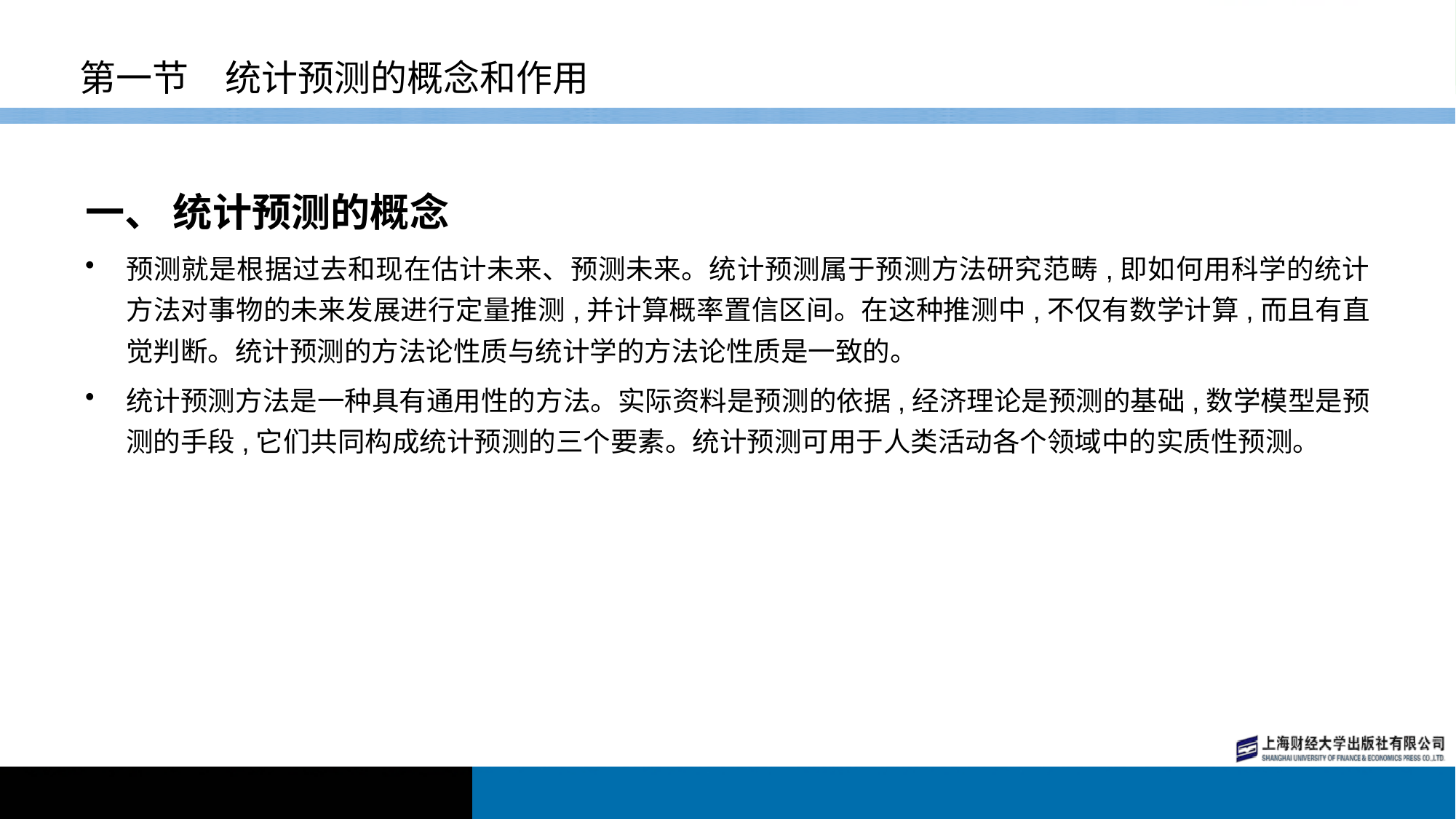

# 第一节　统计预测的概念和作用
一、 统计预测的概念
预测就是根据过去和现在估计未来、预测未来。统计预测属于预测方法研究范畴,即如何用科学的统计方法对事物的未来发展进行定量推测,并计算概率置信区间。在这种推测中,不仅有数学计算,而且有直觉判断。统计预测的方法论性质与统计学的方法论性质是一致的。
统计预测方法是一种具有通用性的方法。实际资料是预测的依据,经济理论是预测的基础,数学模型是预测的手段,它们共同构成统计预测的三个要素。统计预测可用于人类活动各个领域中的实质性预测。
4